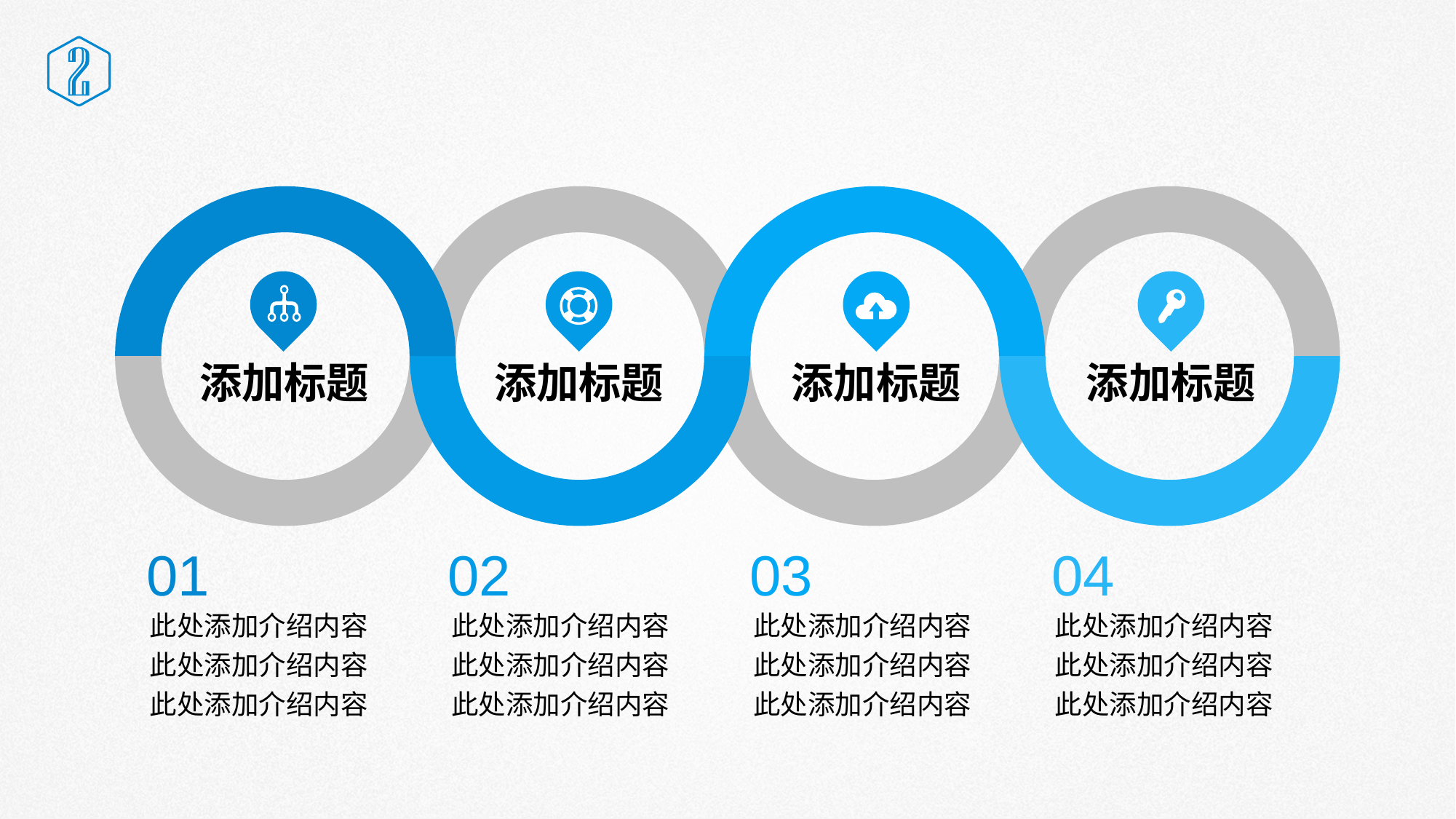

# 单击此处添加标题

添加标题
添加标题
添加标题
添加标题

01
此处添加介绍内容此处添加介绍内容此处添加介绍内容
02
此处添加介绍内容此处添加介绍内容此处添加介绍内容
03
此处添加介绍内容此处添加介绍内容此处添加介绍内容
04
此处添加介绍内容此处添加介绍内容此处添加介绍内容